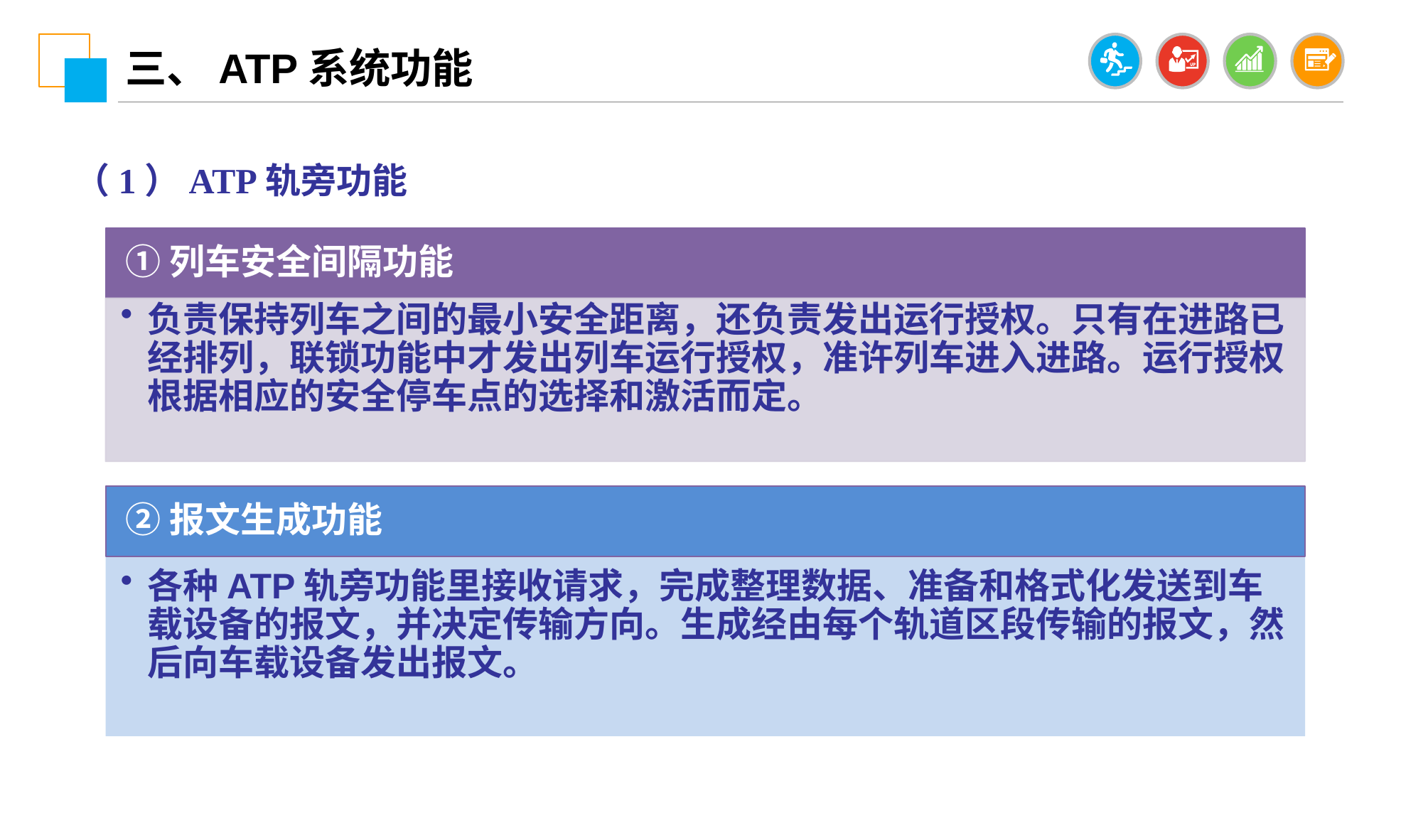

三、ATP系统功能
（1）ATP轨旁功能

①列车安全间隔功能
负责保持列车之间的最小安全距离，还负责发出运行授权。只有在进路已经排列，联锁功能中才发出列车运行授权，准许列车进入进路。运行授权根据相应的安全停车点的选择和激活而定。

②报文生成功能
各种ATP轨旁功能里接收请求，完成整理数据、准备和格式化发送到车载设备的报文，并决定传输方向。生成经由每个轨道区段传输的报文，然后向车载设备发出报文。